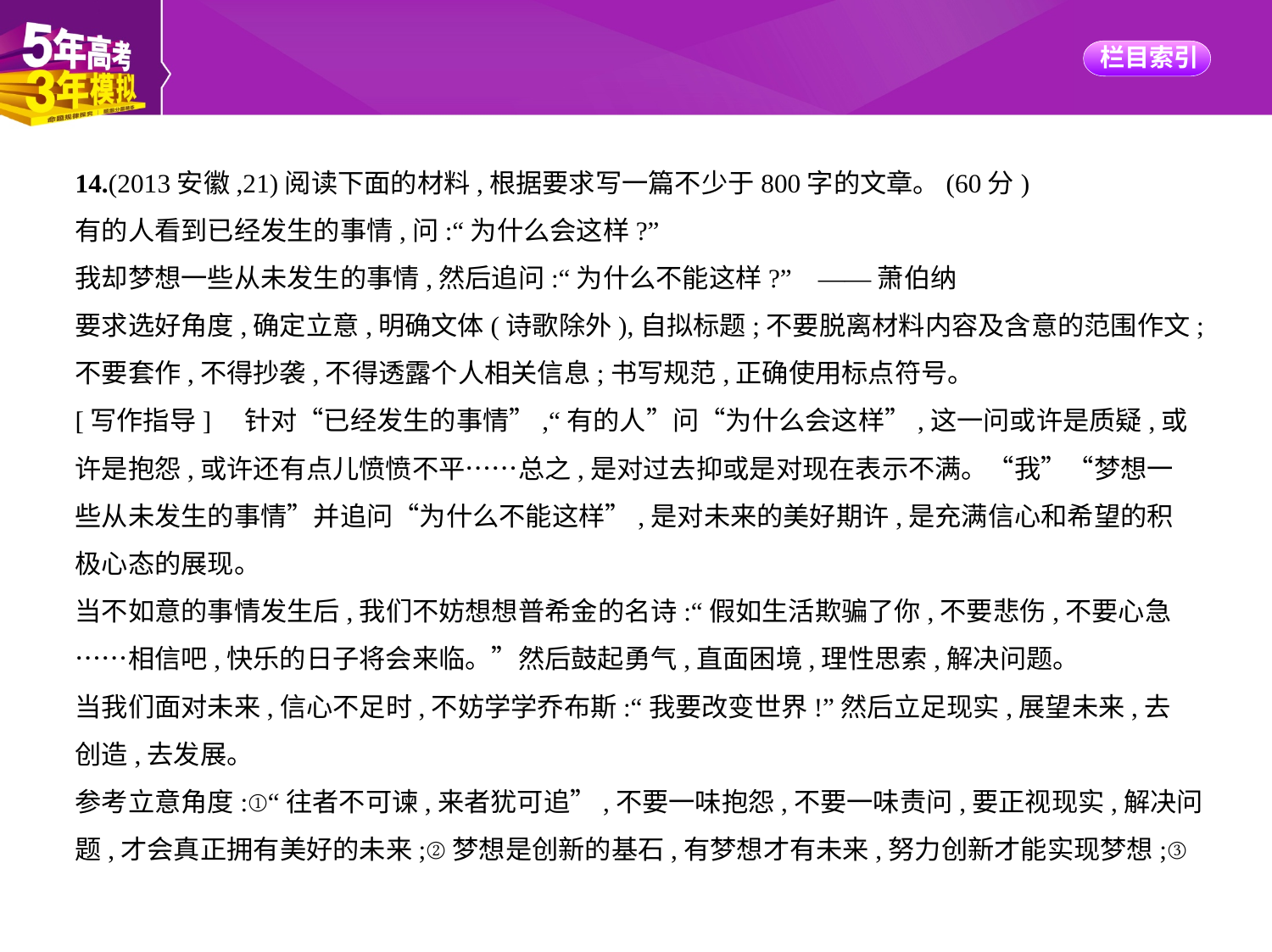

14.(2013安徽,21)阅读下面的材料,根据要求写一篇不少于800字的文章。(60分)
有的人看到已经发生的事情,问:“为什么会这样?”
我却梦想一些从未发生的事情,然后追问:“为什么不能这样?” ——萧伯纳
要求选好角度,确定立意,明确文体(诗歌除外),自拟标题;不要脱离材料内容及含意的范围作文;
不要套作,不得抄袭,不得透露个人相关信息;书写规范,正确使用标点符号。
[写作指导]　针对“已经发生的事情”,“有的人”问“为什么会这样”,这一问或许是质疑,或
许是抱怨,或许还有点儿愤愤不平……总之,是对过去抑或是对现在表示不满。“我”“梦想一
些从未发生的事情”并追问“为什么不能这样”,是对未来的美好期许,是充满信心和希望的积
极心态的展现。
当不如意的事情发生后,我们不妨想想普希金的名诗:“假如生活欺骗了你,不要悲伤,不要心急
……相信吧,快乐的日子将会来临。”然后鼓起勇气,直面困境,理性思索,解决问题。
当我们面对未来,信心不足时,不妨学学乔布斯:“我要改变世界!”然后立足现实,展望未来,去
创造,去发展。
参考立意角度:①“往者不可谏,来者犹可追”,不要一味抱怨,不要一味责问,要正视现实,解决问
题,才会真正拥有美好的未来;②梦想是创新的基石,有梦想才有未来,努力创新才能实现梦想;③